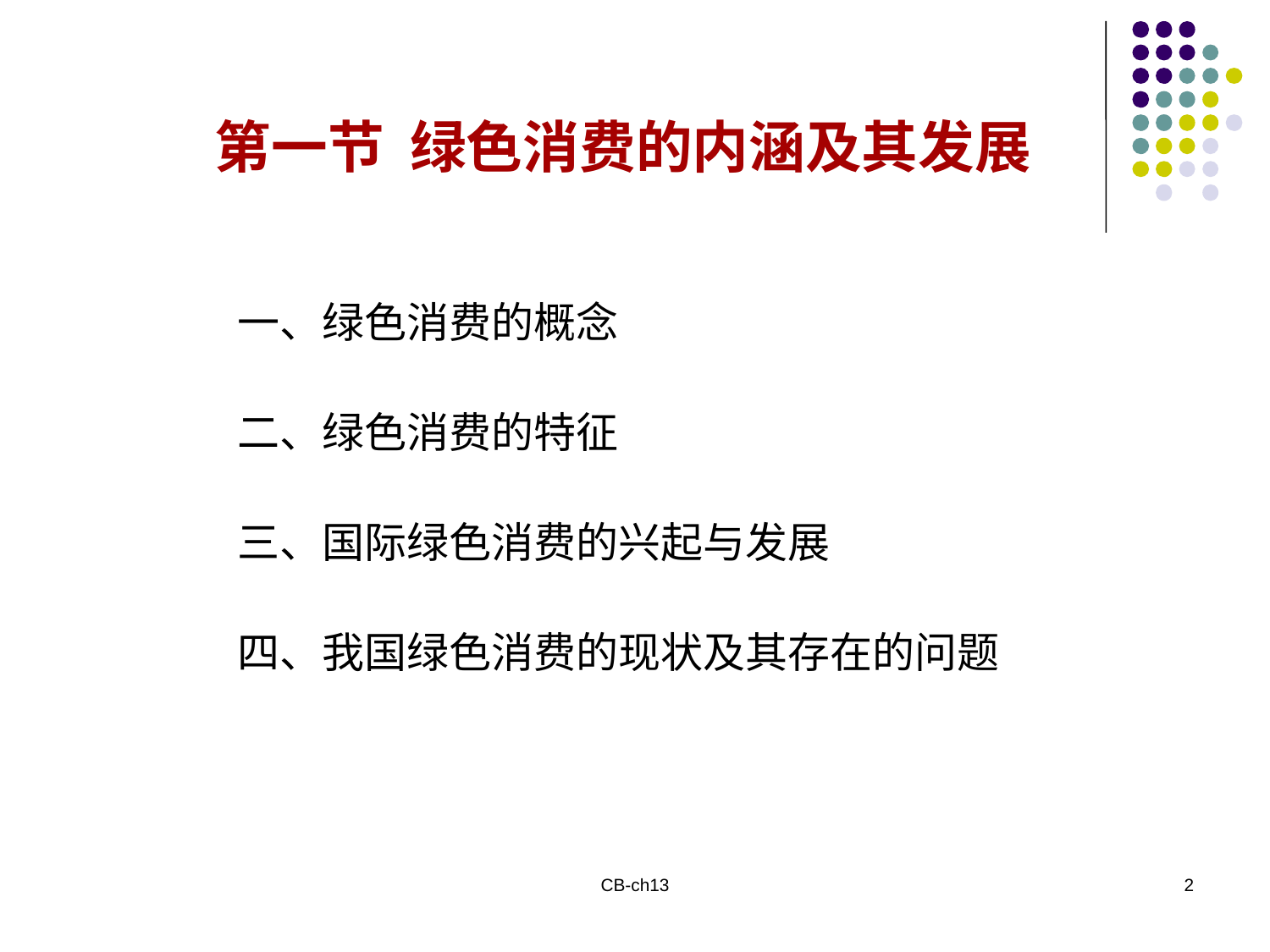

第一节  绿色消费的内涵及其发展
一、绿色消费的概念
二、绿色消费的特征
三、国际绿色消费的兴起与发展
四、我国绿色消费的现状及其存在的问题

CB-ch13
2